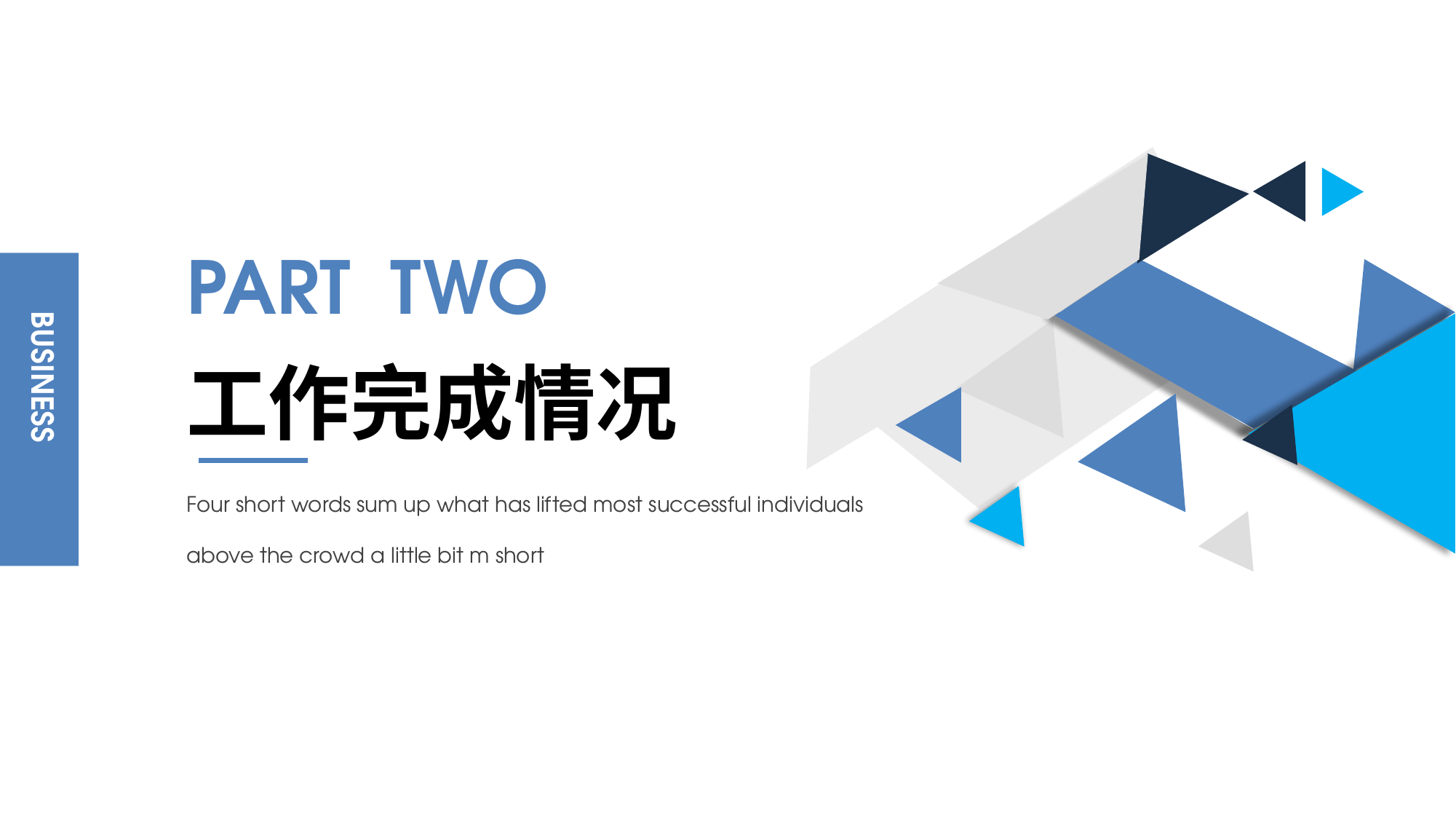

PART  TWO

BUSINESS

工作完成情况

Four short words sum up what has lifted most successful individuals above the crowd a little bit m short